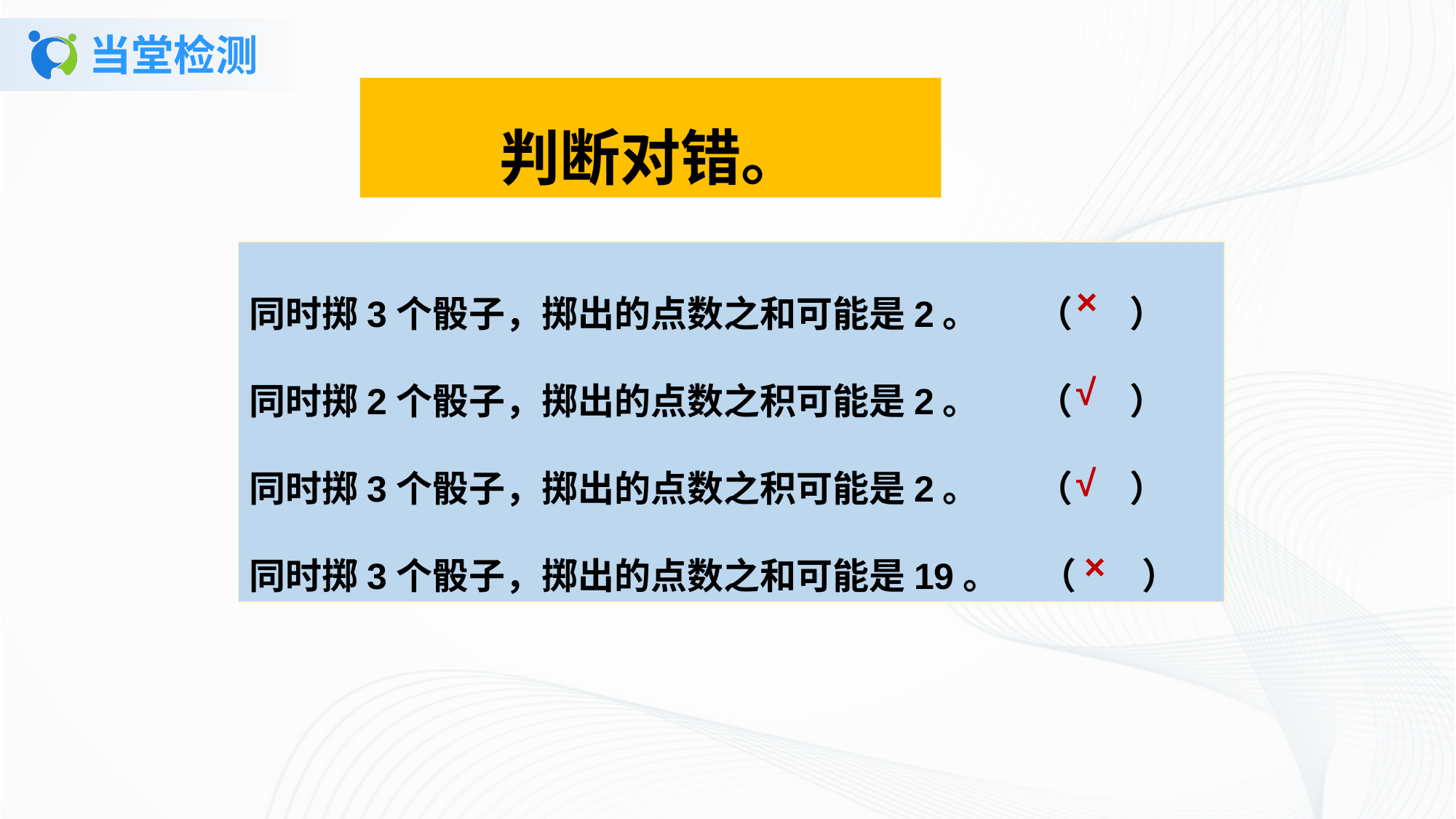

# 当堂检测
判断对错。
同时掷3个骰子，掷出的点数之和可能是2。       （       ）
同时掷2个骰子，掷出的点数之积可能是2。       （       ）
同时掷3个骰子，掷出的点数之积可能是2。       （       ）
同时掷3个骰子，掷出的点数之和可能是19。     （        ）
×
√
√
×